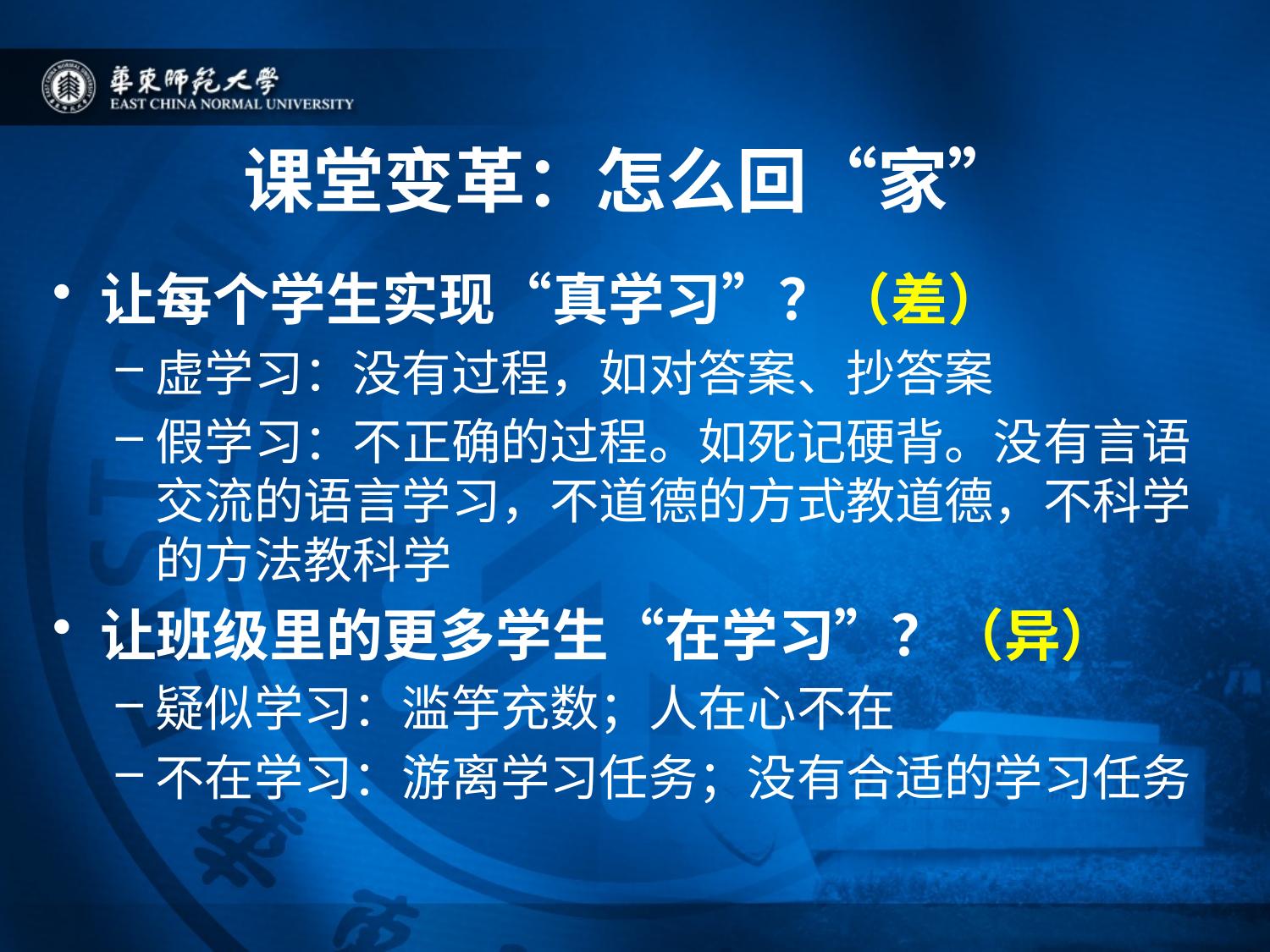

# 课堂变革：怎么回“家”
让每个学生实现“真学习”？（差）
虚学习：没有过程，如对答案、抄答案
假学习：不正确的过程。如死记硬背。没有言语交流的语言学习，不道德的方式教道德，不科学的方法教科学
让班级里的更多学生“在学习”？（异）
疑似学习：滥竽充数；人在心不在
不在学习：游离学习任务；没有合适的学习任务